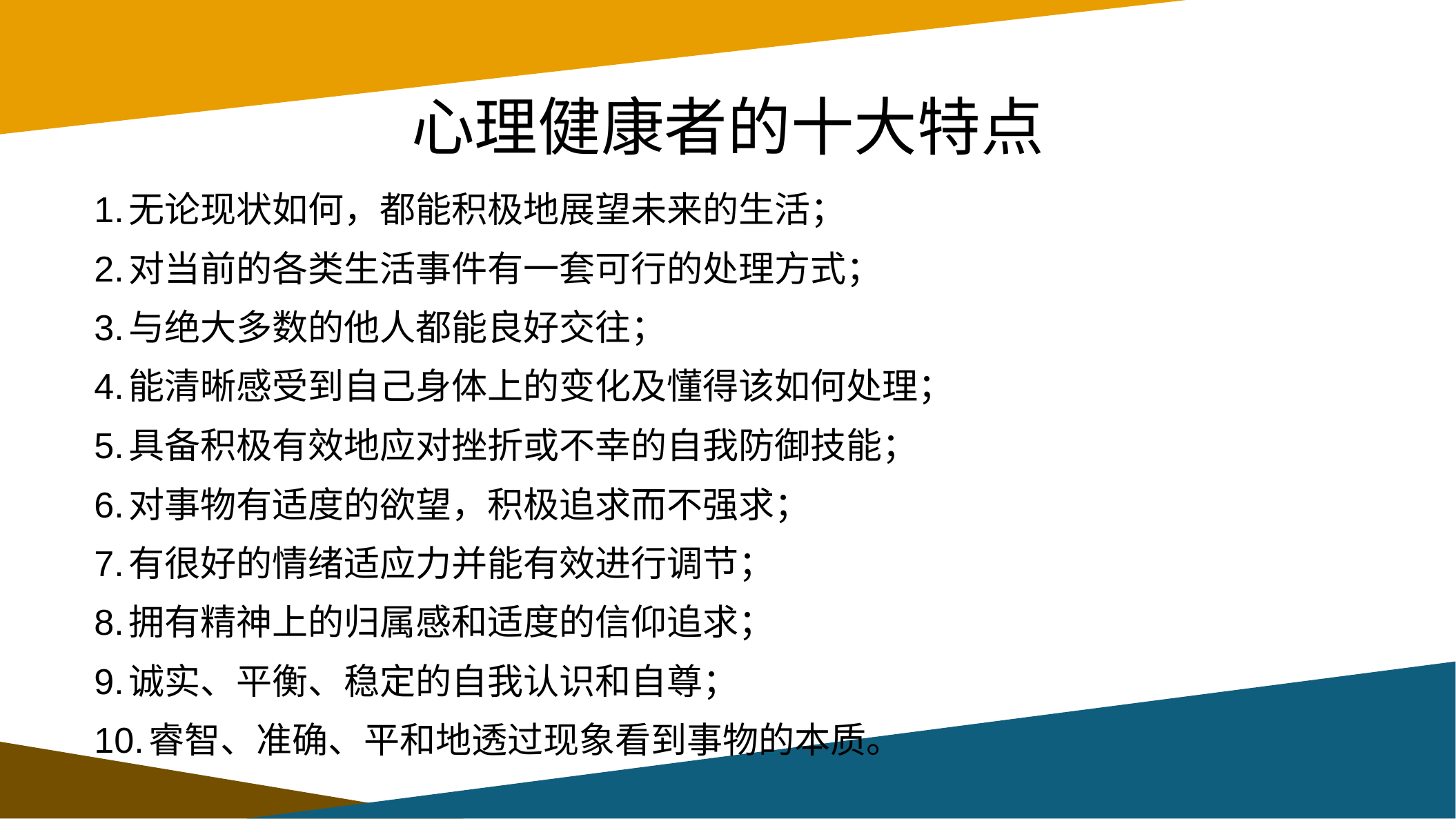

# 心理健康者的十大特点
1.无论现状如何，都能积极地展望未来的生活；
2.对当前的各类生活事件有一套可行的处理方式；
3.与绝大多数的他人都能良好交往；
4.能清晰感受到自己身体上的变化及懂得该如何处理；
5.具备积极有效地应对挫折或不幸的自我防御技能；
6.对事物有适度的欲望，积极追求而不强求；
7.有很好的情绪适应力并能有效进行调节；
8.拥有精神上的归属感和适度的信仰追求；
9.诚实、平衡、稳定的自我认识和自尊；
10.睿智、准确、平和地透过现象看到事物的本质。